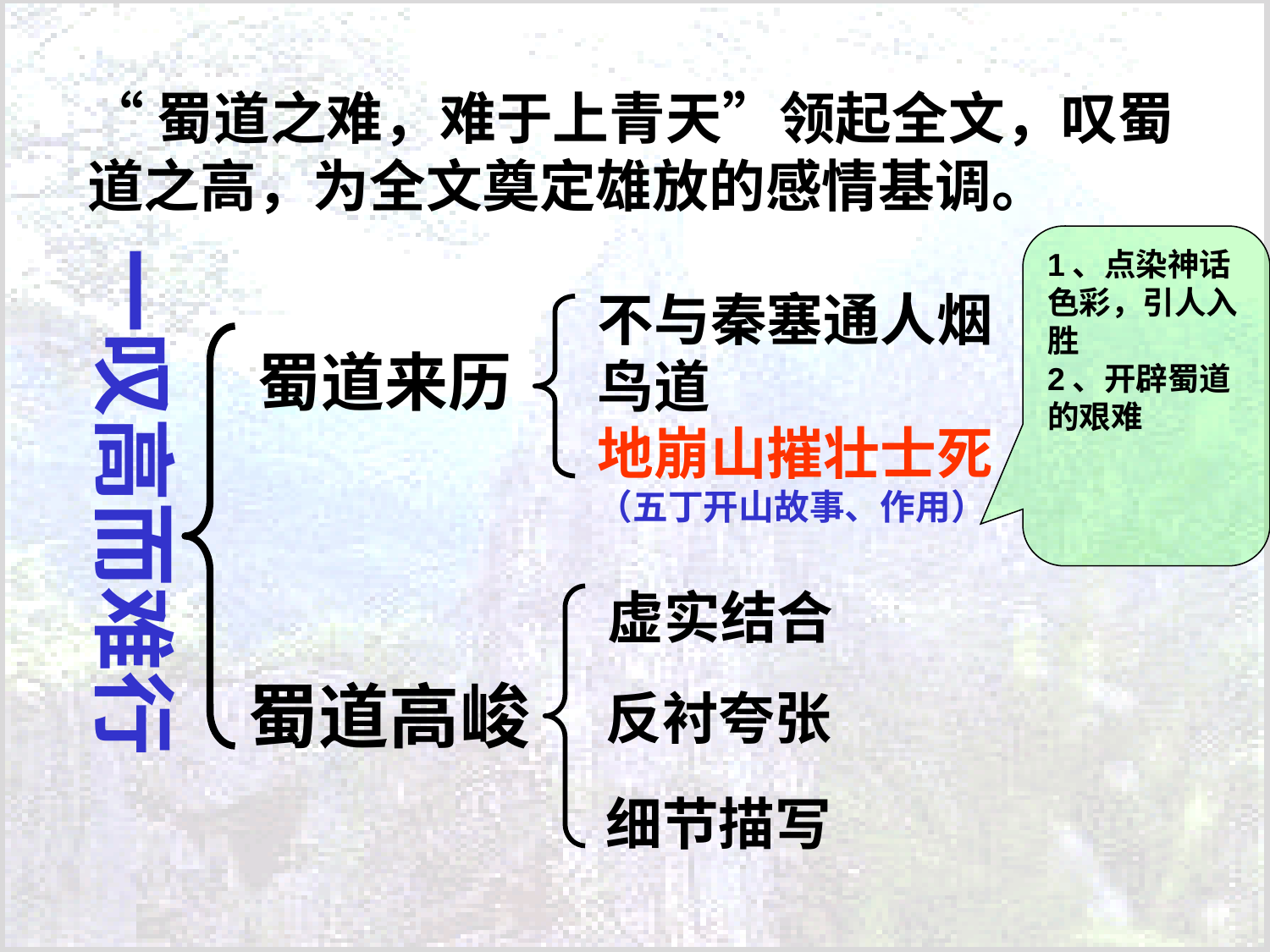

“蜀道之难，难于上青天”领起全文，叹蜀道之高，为全文奠定雄放的感情基调。
1、点染神话色彩，引人入胜
2、开辟蜀道的艰难
一叹高而难行
不与秦塞通人烟
鸟道
地崩山摧壮士死
（五丁开山故事、作用）

蜀道来历
虚实结合

蜀道高峻
反衬夸张
细节描写